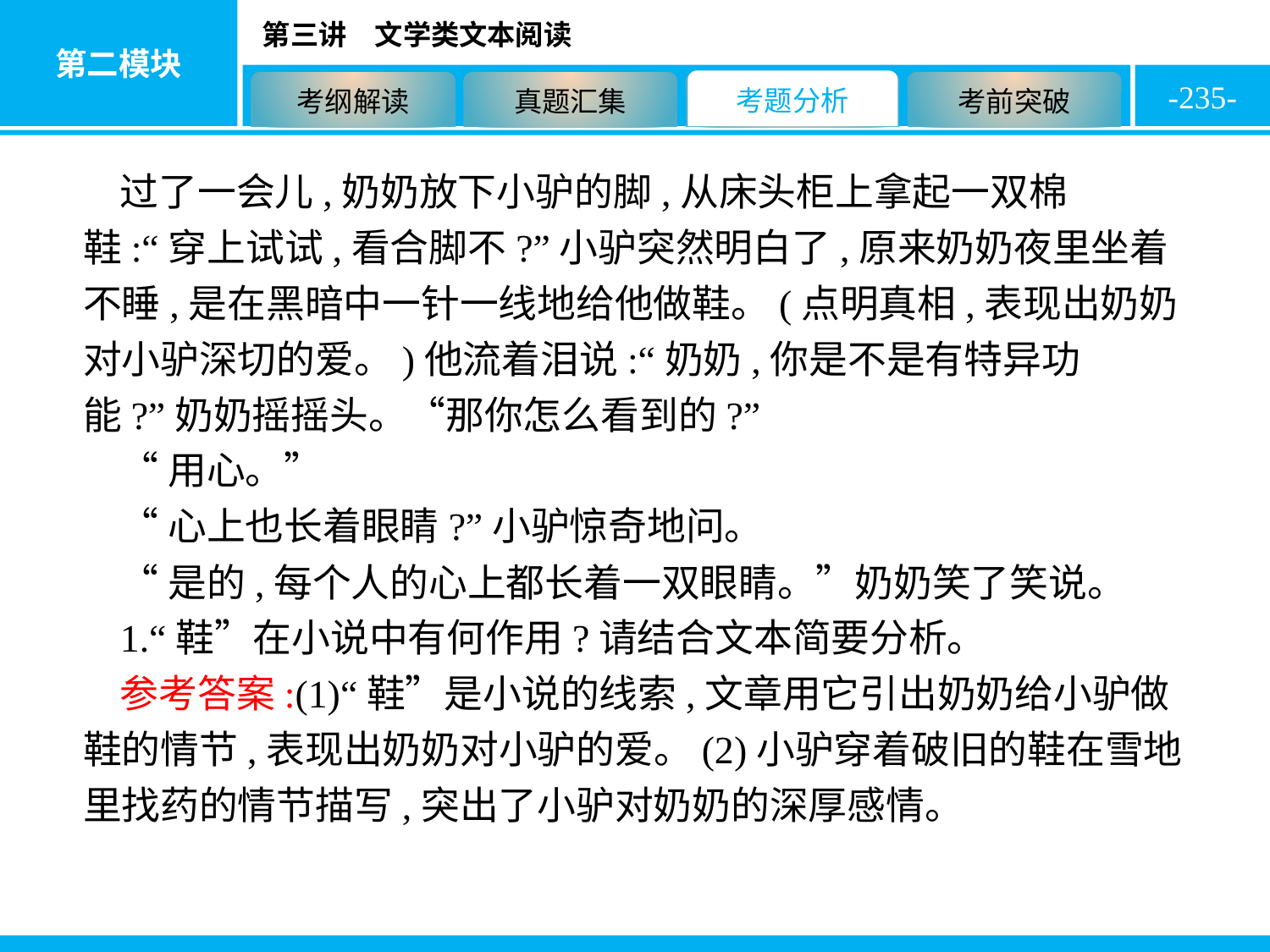

-235-
过了一会儿,奶奶放下小驴的脚,从床头柜上拿起一双棉鞋:“穿上试试,看合脚不?”小驴突然明白了,原来奶奶夜里坐着不睡,是在黑暗中一针一线地给他做鞋。(点明真相,表现出奶奶对小驴深切的爱。)他流着泪说:“奶奶,你是不是有特异功能?”奶奶摇摇头。“那你怎么看到的?”
“用心。”
“心上也长着眼睛?”小驴惊奇地问。
“是的,每个人的心上都长着一双眼睛。”奶奶笑了笑说。
1.“鞋”在小说中有何作用?请结合文本简要分析。
参考答案:(1)“鞋”是小说的线索,文章用它引出奶奶给小驴做鞋的情节,表现出奶奶对小驴的爱。(2)小驴穿着破旧的鞋在雪地里找药的情节描写,突出了小驴对奶奶的深厚感情。